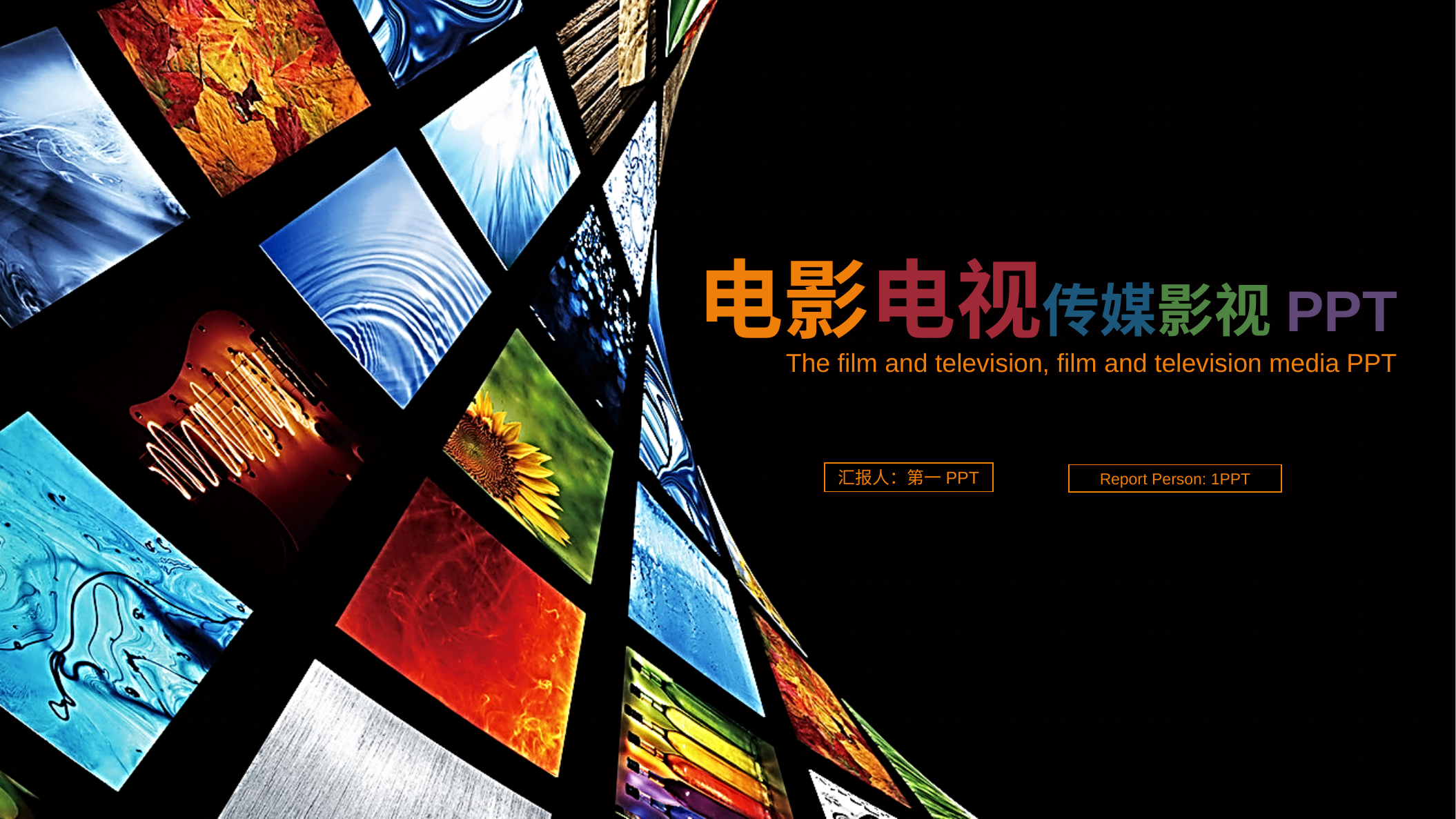

电影电视传媒影视PPT
The film and television, film and television media PPT
汇报人：第一PPT
Report Person: 1PPT